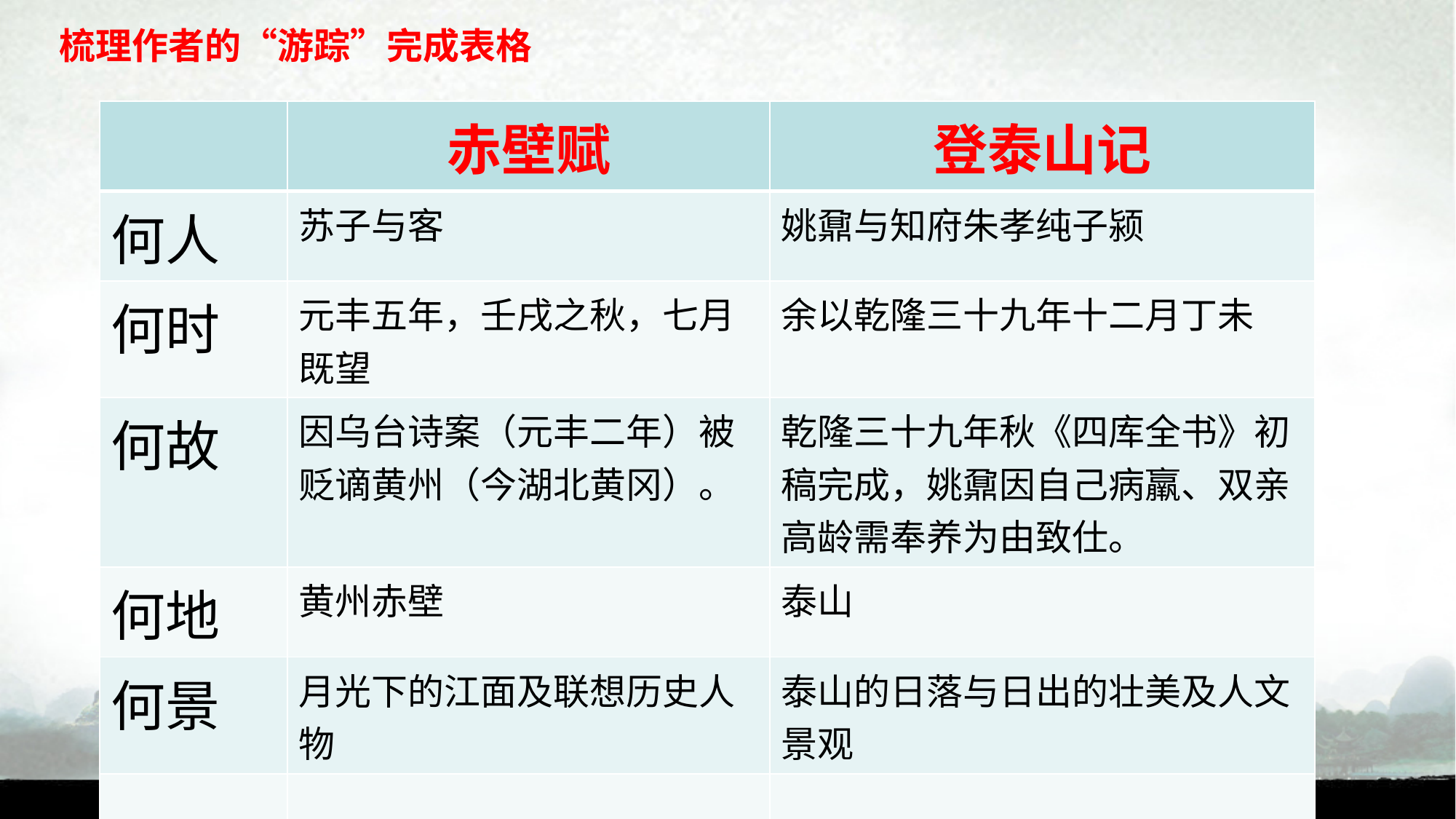

梳理作者的“游踪”完成表格
|  | 赤壁赋 | 登泰山记 |
| --- | --- | --- |
| 何人 | 苏子与客 | 姚鼐与知府朱孝纯子颍 |
| 何时 | 元丰五年，壬戌之秋，七月既望 | 余以乾隆三十九年十二月丁未 |
| 何故 | 因乌台诗案（元丰二年）被贬谪黄州（今湖北黄冈）。 | 乾隆三十九年秋《四库全书》初稿完成，姚鼐因自己病羸、双亲高龄需奉养为由致仕。 |
| 何地 | 黄州赤壁 | 泰山 |
| 何景 | 月光下的江面及联想历史人物 | 泰山的日落与日出的壮美及人文景观 |
|  |  |  |